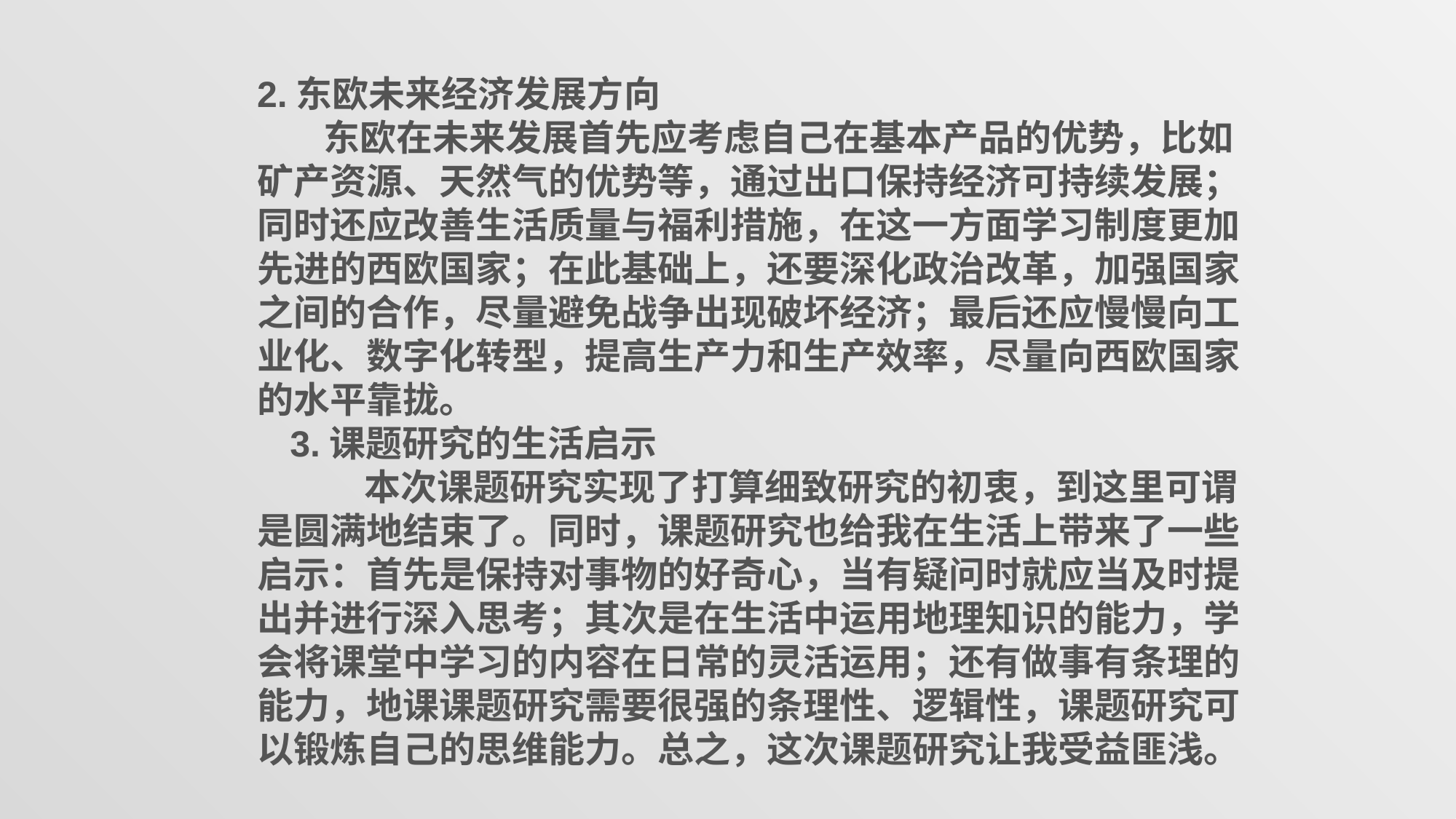

2.东欧未来经济发展方向
   东欧在未来发展首先应考虑自己在基本产品的优势，比如矿产资源、天然气的优势等，通过出口保持经济可持续发展；同时还应改善生活质量与福利措施，在这一方面学习制度更加先进的西欧国家；在此基础上，还要深化政治改革，加强国家之间的合作，尽量避免战争出现破坏经济；最后还应慢慢向工业化、数字化转型，提高生产力和生产效率，尽量向西欧国家的水平靠拢。
3.课题研究的生活启示
        本次课题研究实现了打算细致研究的初衷，到这里可谓是圆满地结束了。同时，课题研究也给我在生活上带来了一些启示：首先是保持对事物的好奇心，当有疑问时就应当及时提出并进行深入思考；其次是在生活中运用地理知识的能力，学会将课堂中学习的内容在日常的灵活运用；还有做事有条理的能力，地课课题研究需要很强的条理性、逻辑性，课题研究可以锻炼自己的思维能力。总之，这次课题研究让我受益匪浅。